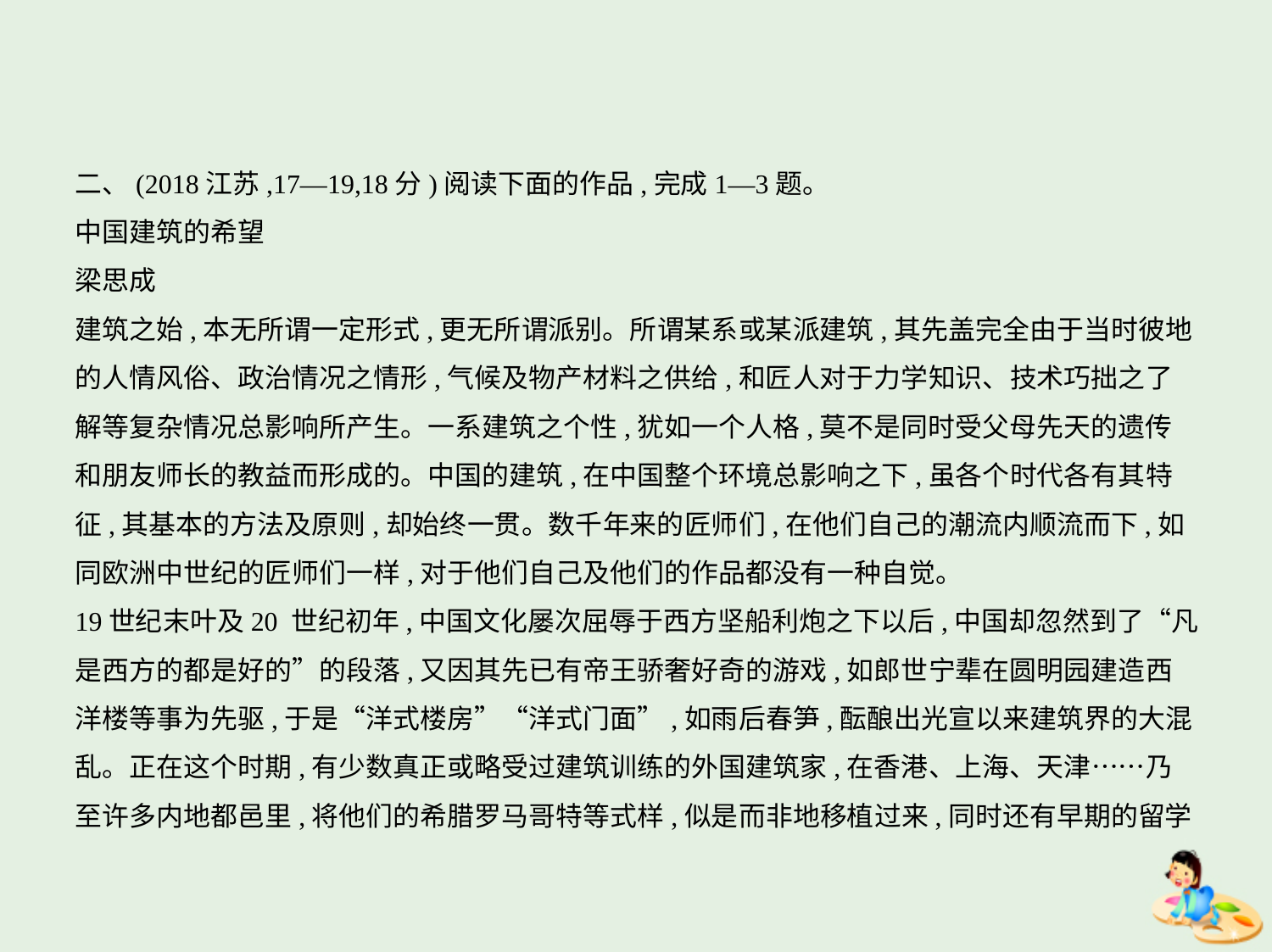

二、(2018江苏,17—19,18分)阅读下面的作品,完成1—3题。
中国建筑的希望
梁思成
建筑之始,本无所谓一定形式,更无所谓派别。所谓某系或某派建筑,其先盖完全由于当时彼地
的人情风俗、政治情况之情形,气候及物产材料之供给,和匠人对于力学知识、技术巧拙之了
解等复杂情况总影响所产生。一系建筑之个性,犹如一个人格,莫不是同时受父母先天的遗传
和朋友师长的教益而形成的。中国的建筑,在中国整个环境总影响之下,虽各个时代各有其特
征,其基本的方法及原则,却始终一贯。数千年来的匠师们,在他们自己的潮流内顺流而下,如
同欧洲中世纪的匠师们一样,对于他们自己及他们的作品都没有一种自觉。
19世纪末叶及20 世纪初年,中国文化屡次屈辱于西方坚船利炮之下以后,中国却忽然到了“凡
是西方的都是好的”的段落,又因其先已有帝王骄奢好奇的游戏,如郎世宁辈在圆明园建造西
洋楼等事为先驱,于是“洋式楼房”“洋式门面”,如雨后春笋,酝酿出光宣以来建筑界的大混
乱。正在这个时期,有少数真正或略受过建筑训练的外国建筑家,在香港、上海、天津……乃
至许多内地都邑里,将他们的希腊罗马哥特等式样,似是而非地移植过来,同时还有早期的留学